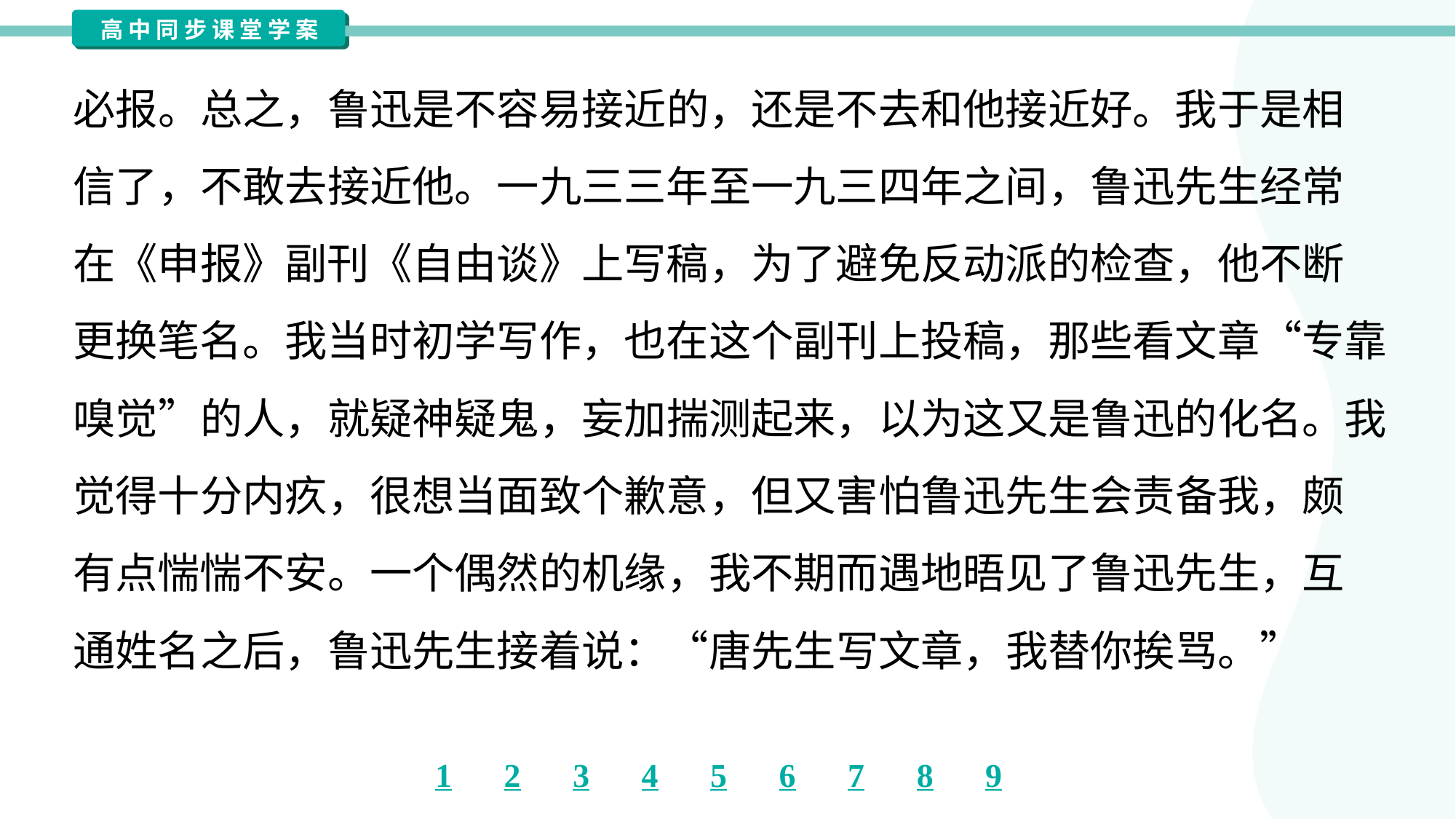

必报。总之，鲁迅是不容易接近的，还是不去和他接近好。我于是相
信了，不敢去接近他。一九三三年至一九三四年之间，鲁迅先生经常
在《申报》副刊《自由谈》上写稿，为了避免反动派的检查，他不断
更换笔名。我当时初学写作，也在这个副刊上投稿，那些看文章“专靠
嗅觉”的人，就疑神疑鬼，妄加揣测起来，以为这又是鲁迅的化名。我
觉得十分内疚，很想当面致个歉意，但又害怕鲁迅先生会责备我，颇
有点惴惴不安。一个偶然的机缘，我不期而遇地晤见了鲁迅先生，互
通姓名之后，鲁迅先生接着说：“唐先生写文章，我替你挨骂。”